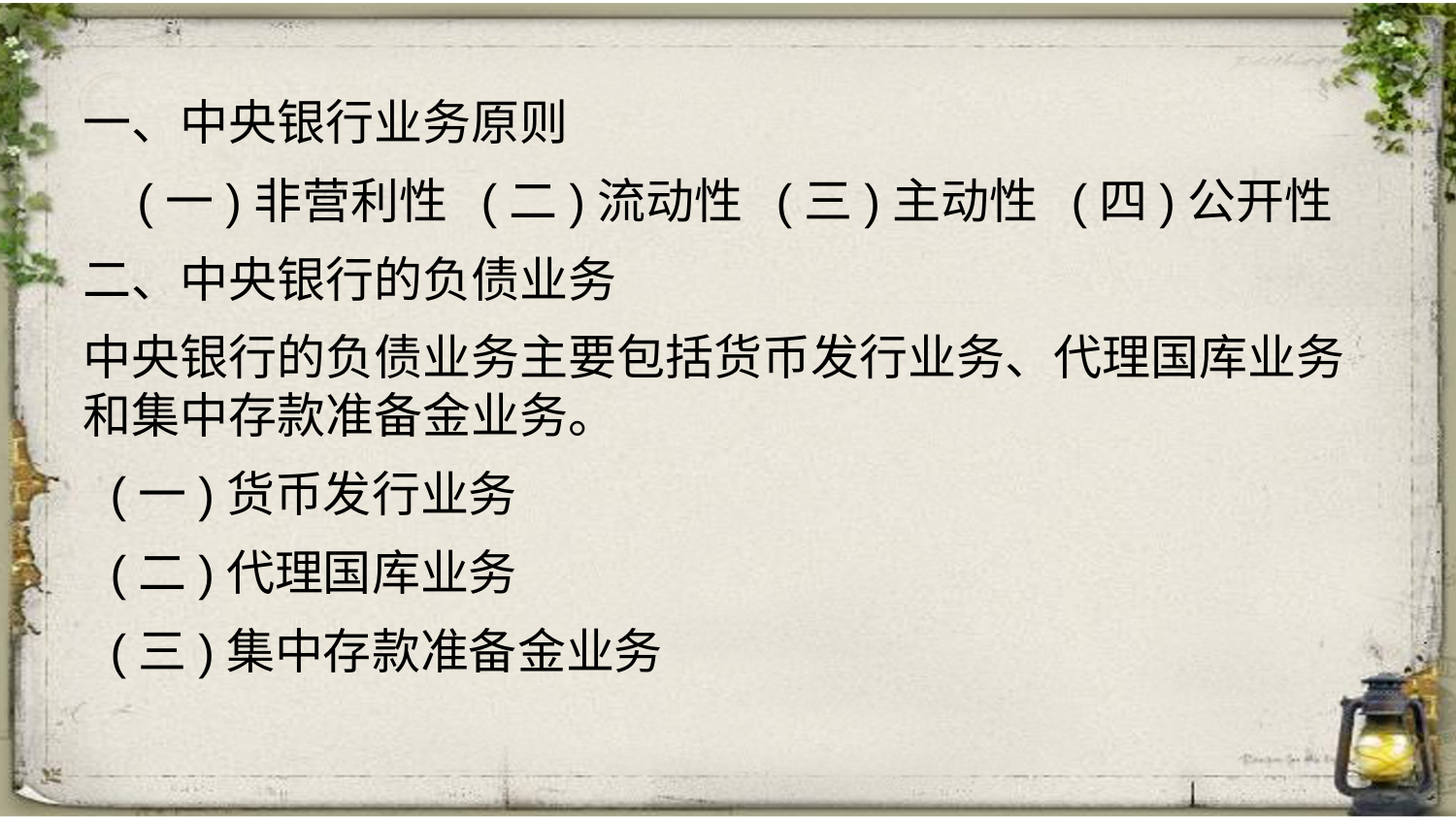

一、中央银行业务原则
    (一)非营利性  (二)流动性  (三)主动性  (四)公开性
二、中央银行的负债业务
中央银行的负债业务主要包括货币发行业务、代理国库业务和集中存款准备金业务。
  (一)货币发行业务
  (二)代理国库业务
  (三)集中存款准备金业务